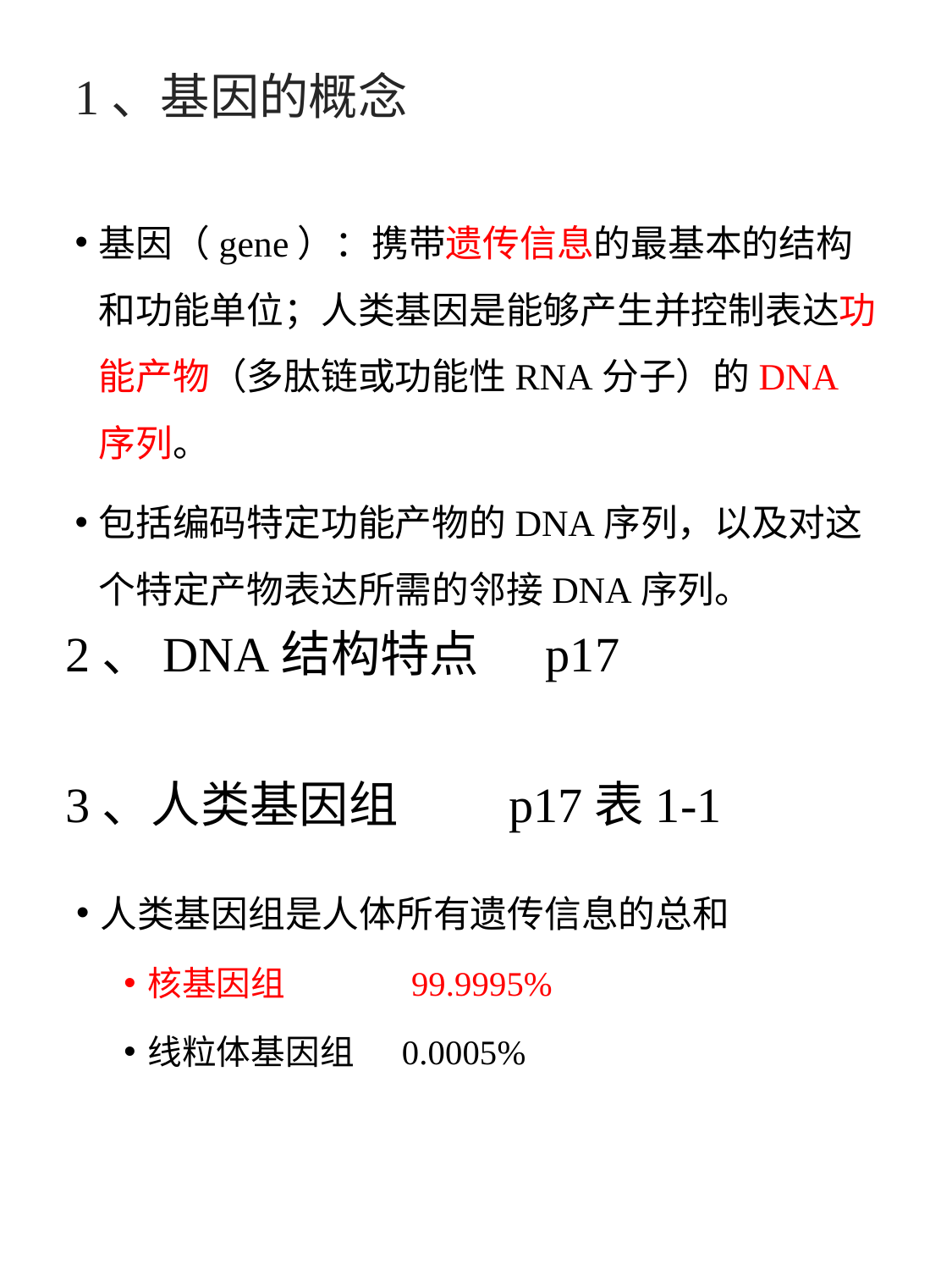

# 1、基因的概念
基因（gene）：携带遗传信息的最基本的结构和功能单位；人类基因是能够产生并控制表达功能产物（多肽链或功能性RNA分子）的DNA序列。
包括编码特定功能产物的DNA序列，以及对这个特定产物表达所需的邻接DNA序列。

2、DNA结构特点     p17
3、人类基因组         p17表1-1
人类基因组是人体所有遗传信息的总和
核基因组               99.9995%
线粒体基因组     0.0005%